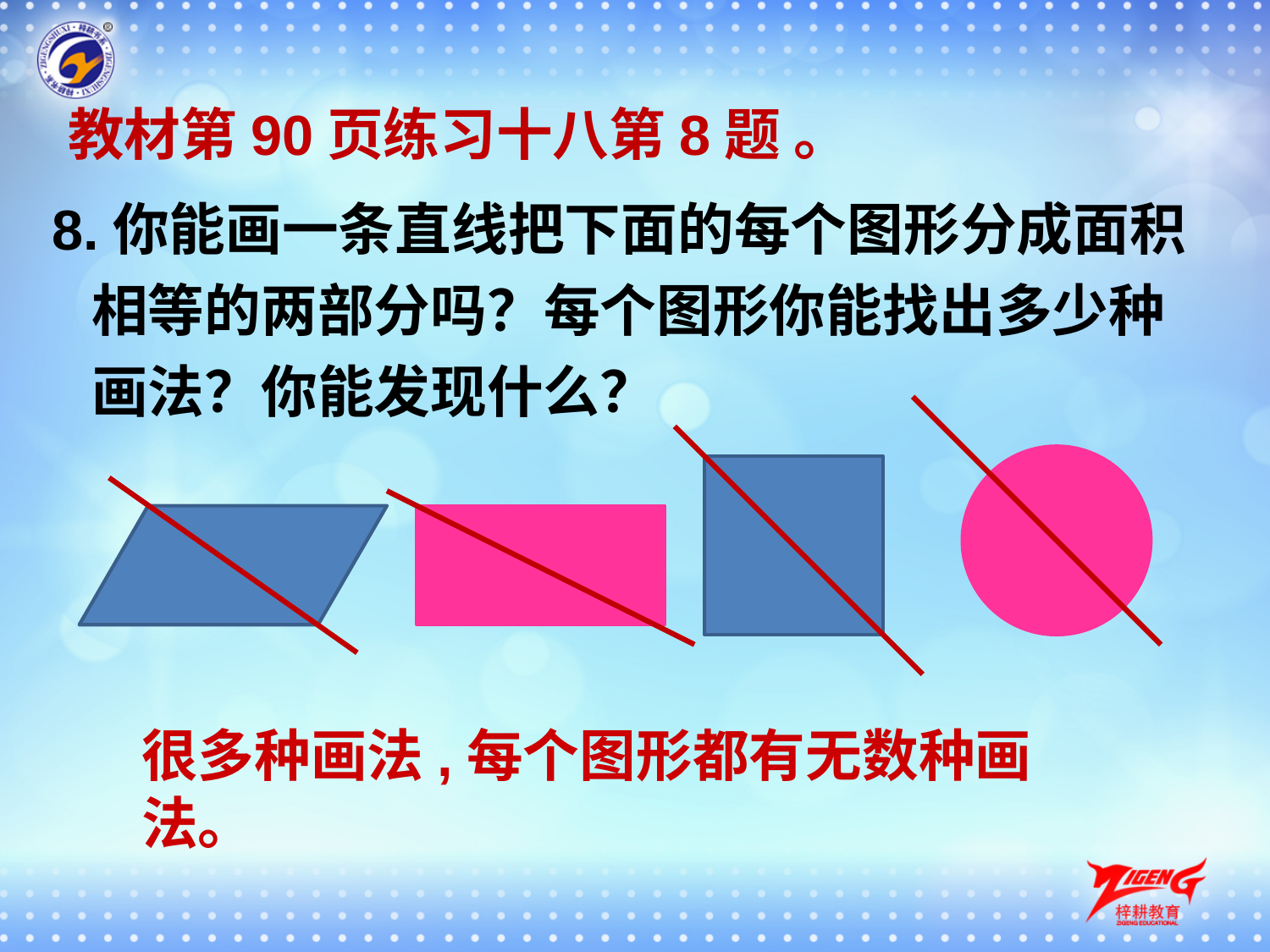

教材第90页练习十八第8题 。
8.你能画一条直线把下面的每个图形分成面积
  相等的两部分吗？每个图形你能找出多少种
  画法？你能发现什么？

很多种画法,每个图形都有无数种画法。